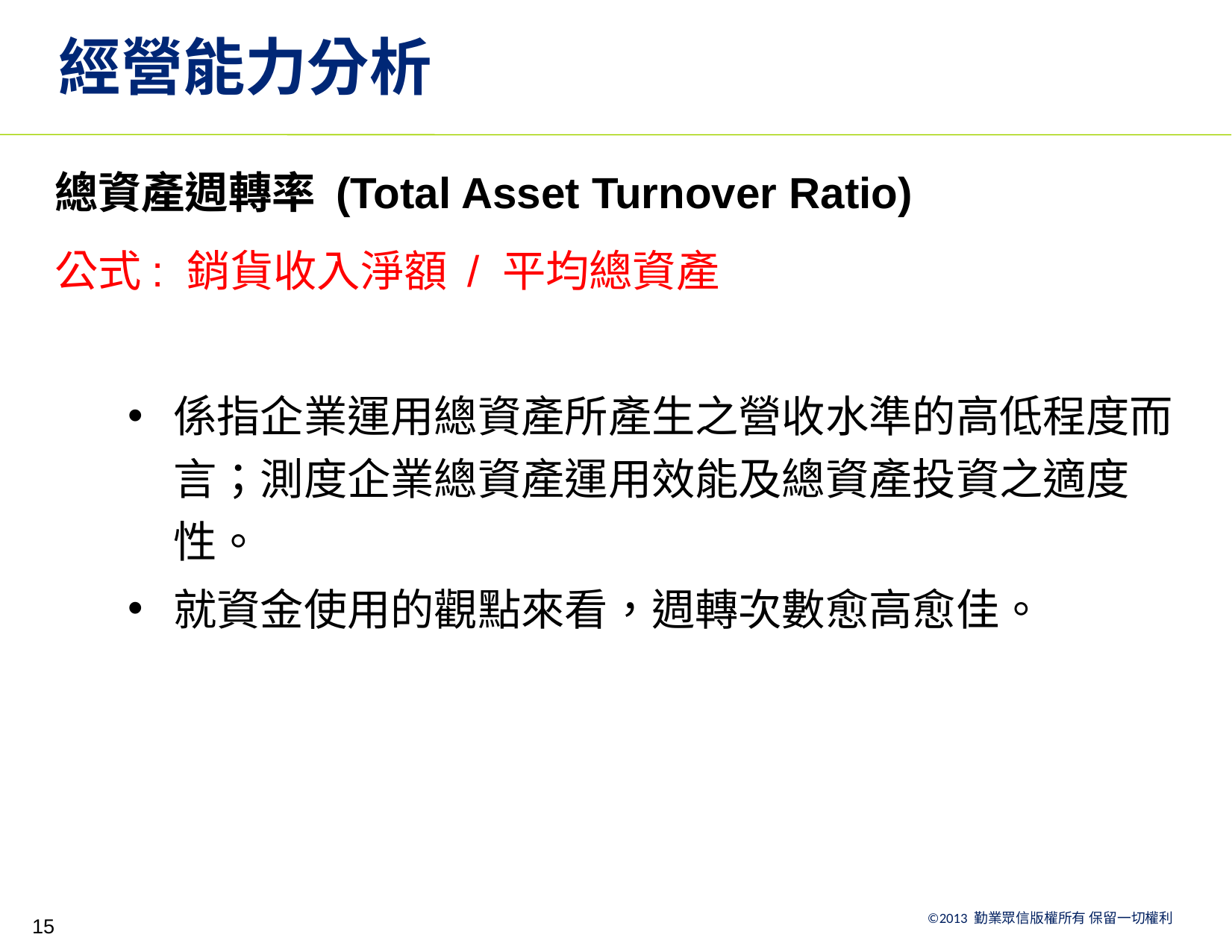

# 經營能力分析
總資產週轉率 (Total Asset Turnover Ratio)
公式: 銷貨收入淨額 / 平均總資產

係指企業運用總資產所產生之營收水準的高低程度而言；測度企業總資產運用效能及總資產投資之適度性。
就資金使用的觀點來看，週轉次數愈高愈佳。
15